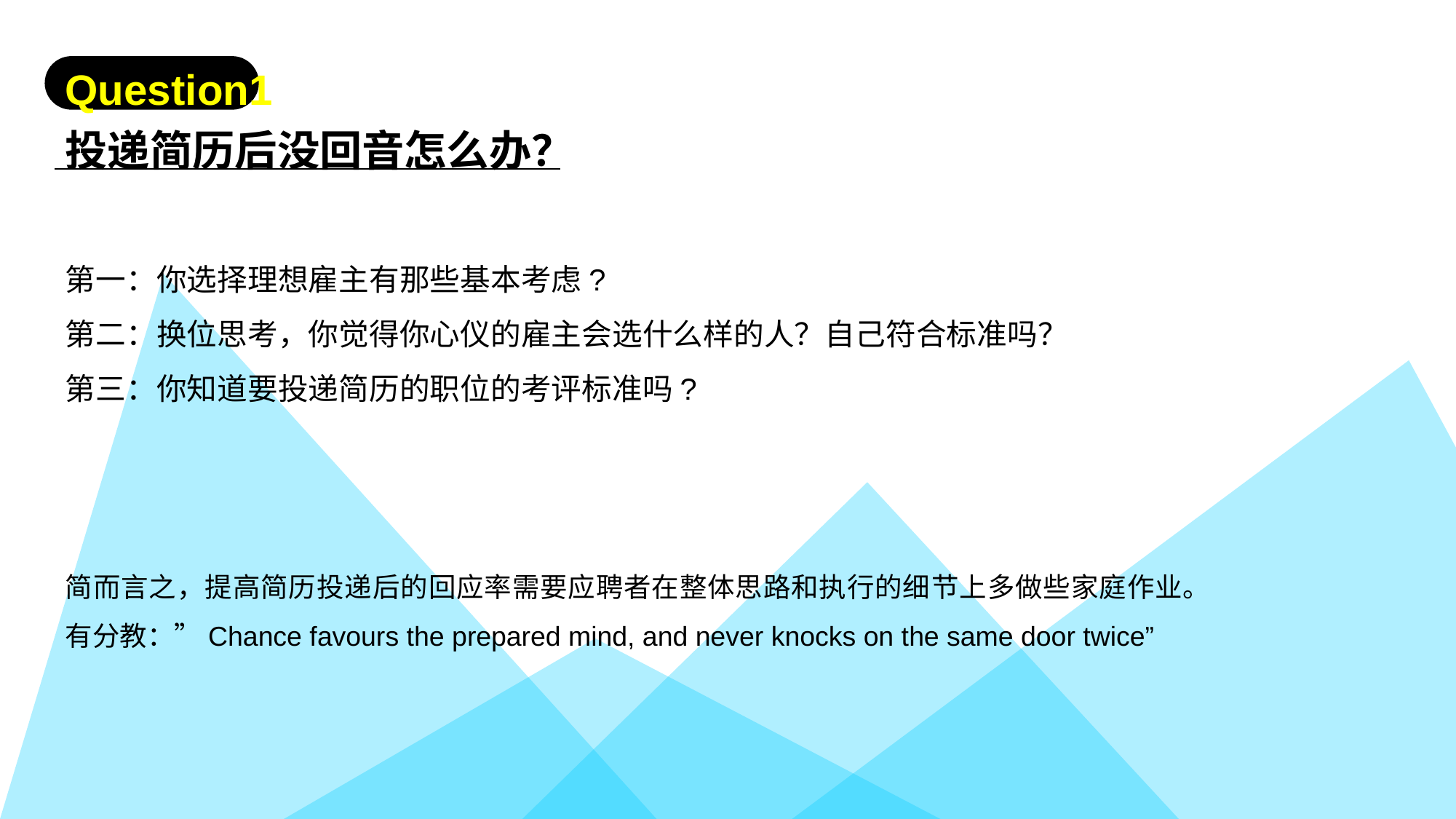

Question1
投递简历后没回音怎么办？

第一：你选择理想雇主有那些基本考虑?
第二：换位思考，你觉得你心仪的雇主会选什么样的人？自己符合标准吗？
第三：你知道要投递简历的职位的考评标准吗?

简而言之，提高简历投递后的回应率需要应聘者在整体思路和执行的细节上多做些家庭作业。有分教：”Chance favours the prepared mind, and never knocks on the same door twice”